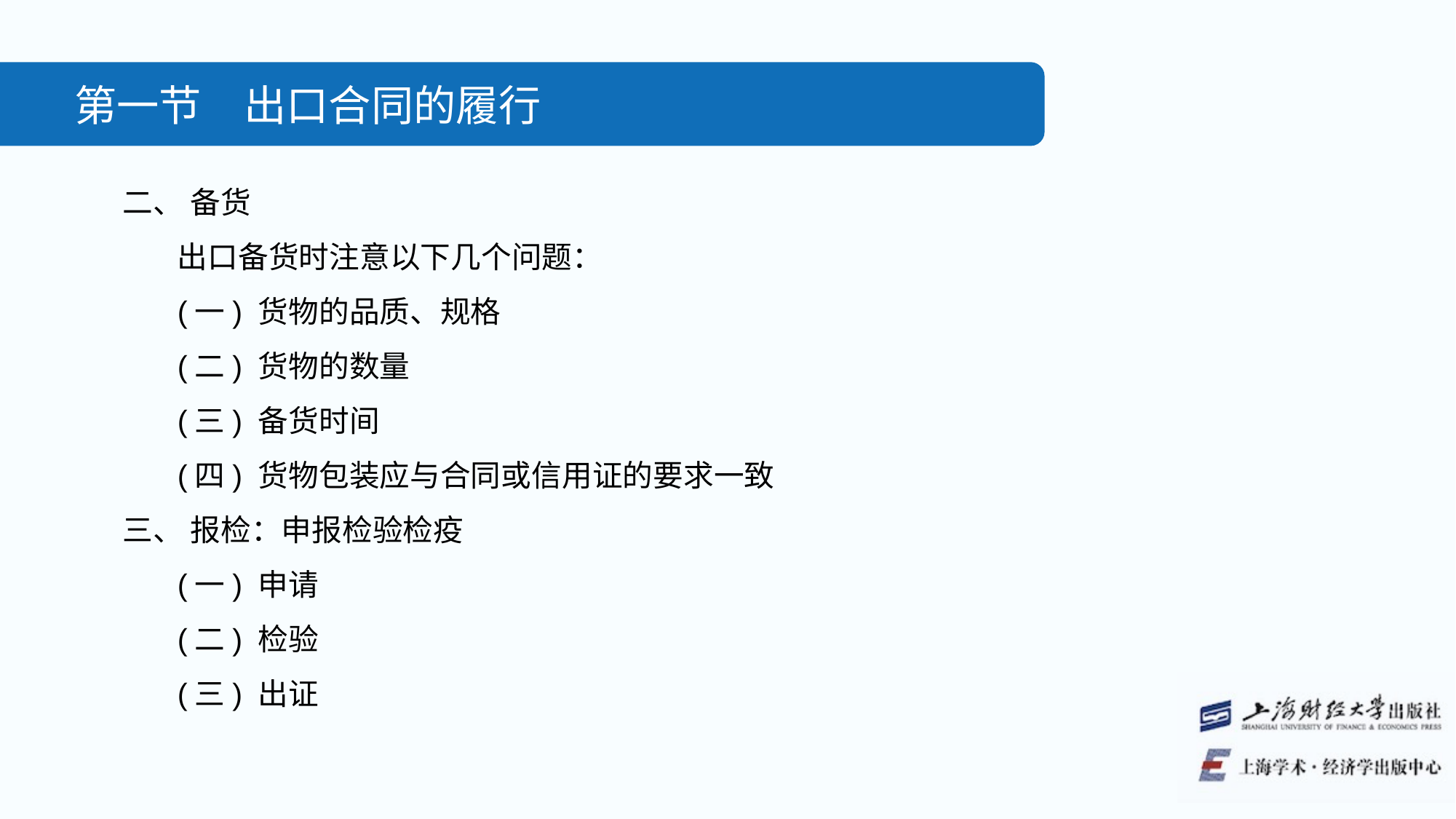

第一节　出口合同的履行
二、 备货
出口备货时注意以下几个问题：
(一) 货物的品质、规格
(二) 货物的数量
(三) 备货时间
(四) 货物包装应与合同或信用证的要求一致
三、 报检：申报检验检疫
(一) 申请
(二) 检验
(三) 出证